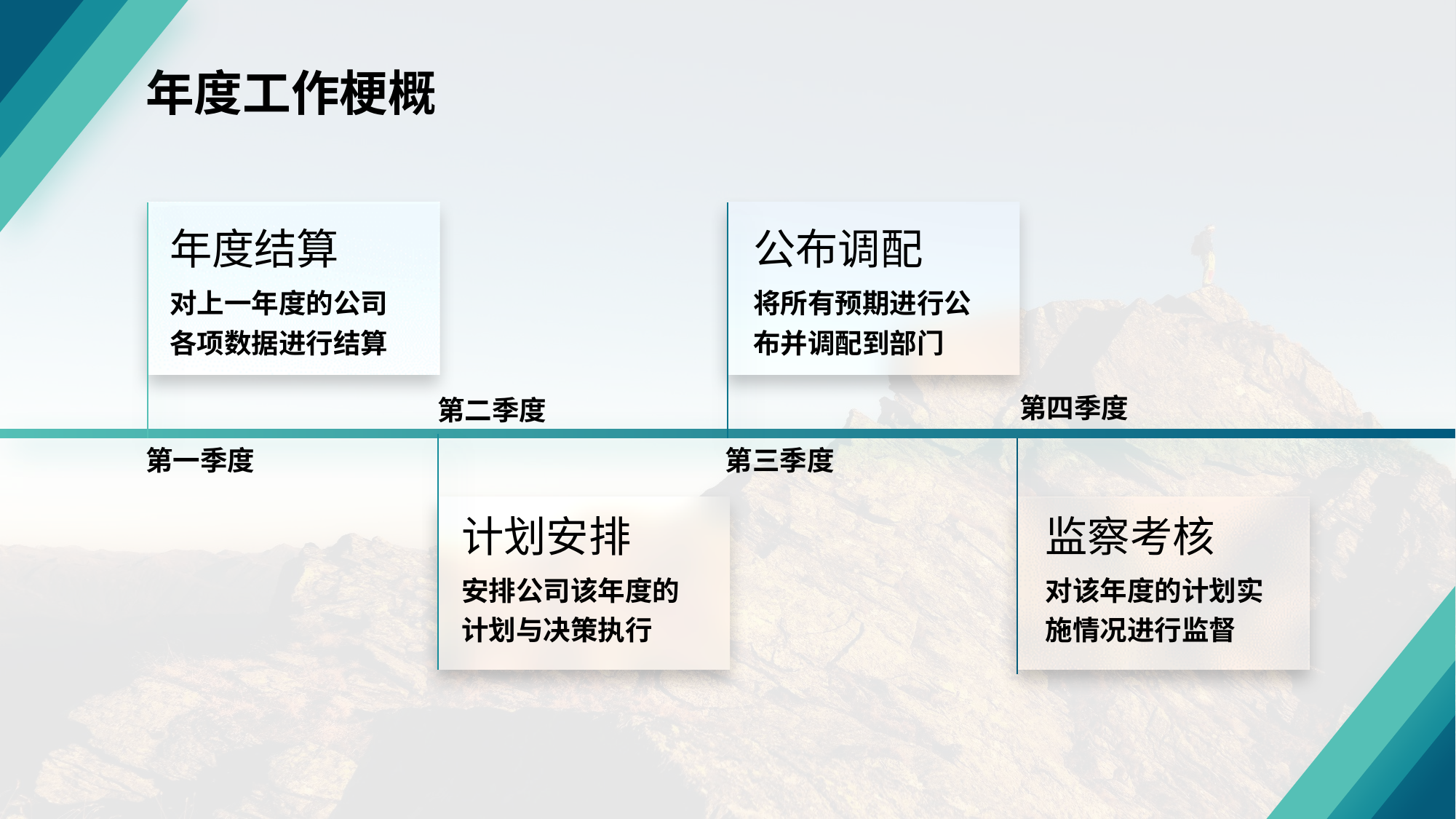

年度工作梗概

年度结算
对上一年度的公司各项数据进行结算
公布调配
将所有预期进行公布并调配到部门
第四季度
第二季度

第一季度
第三季度
计划安排
安排公司该年度的计划与决策执行
监察考核
对该年度的计划实施情况进行监督